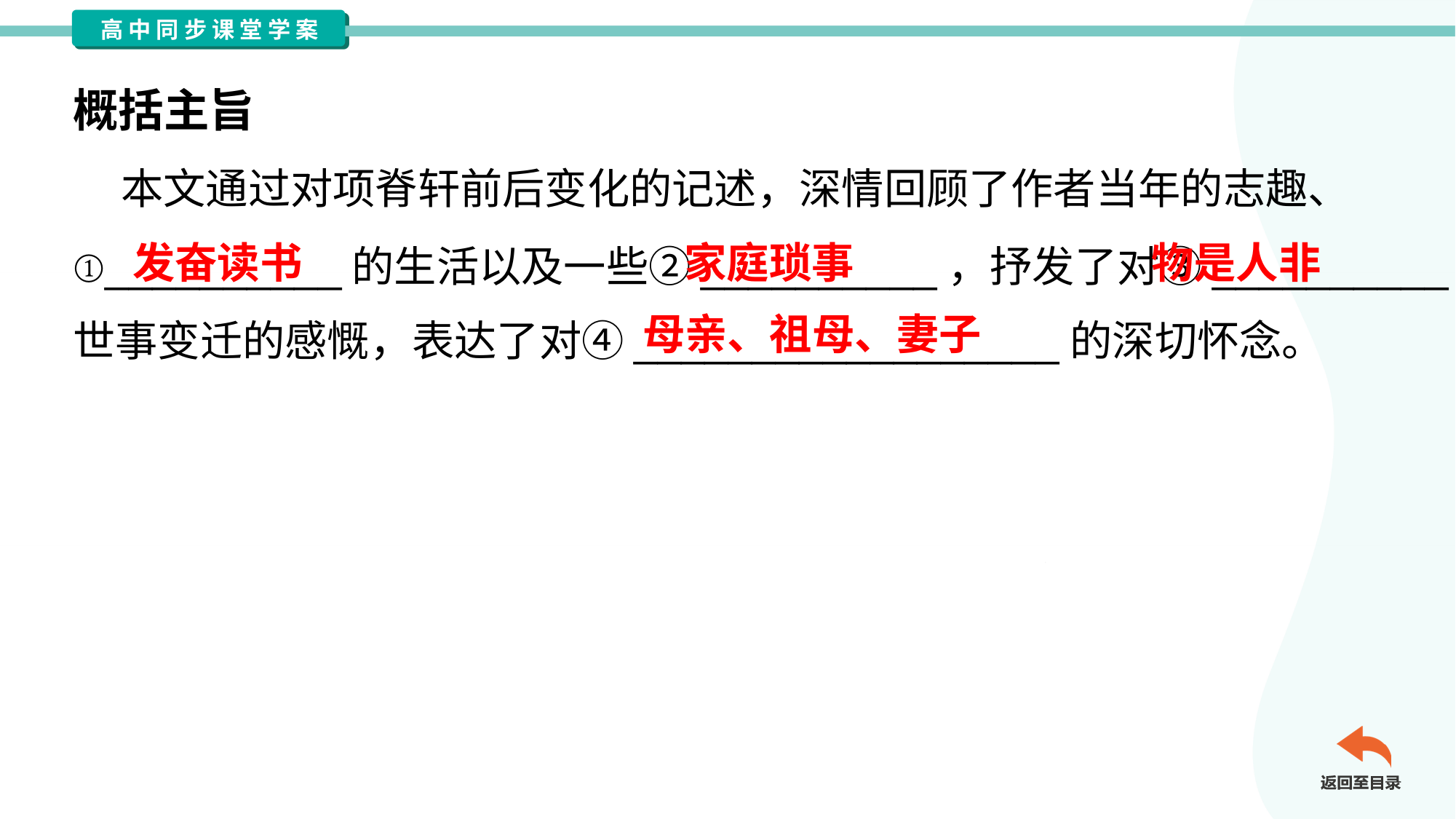

概括主旨
    本文通过对项脊轩前后变化的记述，深情回顾了作者当年的志趣、
①__________的生活以及一些②__________，抒发了对③__________、
世事变迁的感慨，表达了对④__________________的深切怀念。
发奋读书
家庭琐事
物是人非
母亲、祖母、妻子